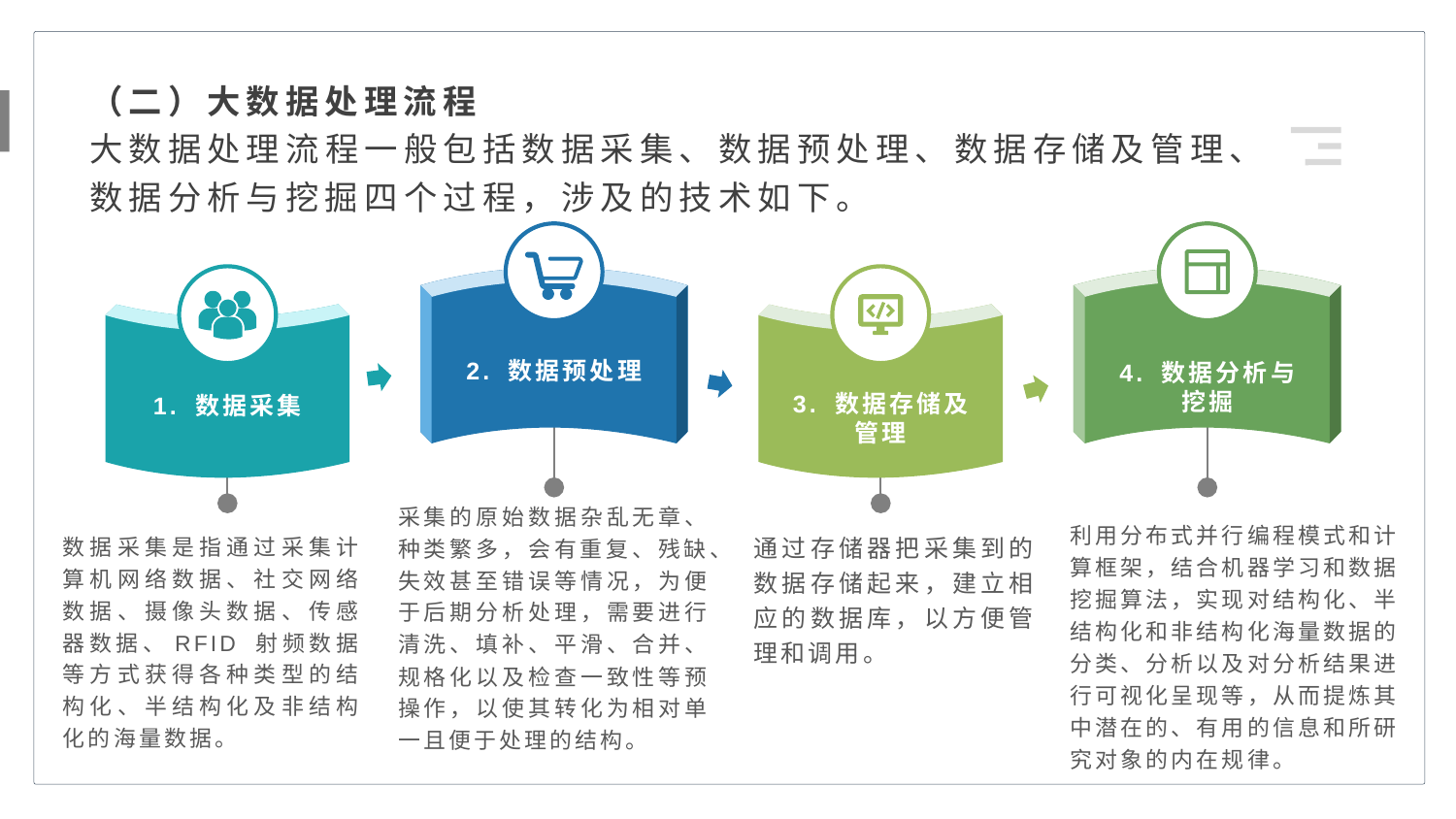

（二）大数据处理流程
大数据处理流程一般包括数据采集、数据预处理、数据存储及管理、数据分析与挖掘四个过程，涉及的技术如下。

2. 数据预处理
4. 数据分析与
挖掘

3. 数据存储及
管理
1. 数据采集
采集的原始数据杂乱无章、种类繁多，会有重复、残缺、失效甚至错误等情况，为便于后期分析处理，需要进行清洗、填补、平滑、合并、规格化以及检查一致性等预操作，以使其转化为相对单一且便于处理的结构。
利用分布式并行编程模式和计算框架，结合机器学习和数据挖掘算法，实现对结构化、半结构化和非结构化海量数据的分类、分析以及对分析结果进行可视化呈现等，从而提炼其中潜在的、有用的信息和所研究对象的内在规律。
数据采集是指通过采集计算机网络数据、社交网络数据、摄像头数据、传感器数据、RFID 射频数据等方式获得各种类型的结构化、半结构化及非结构化的海量数据。
通过存储器把采集到的数据存储起来，建立相应的数据库，以方便管理和调用。